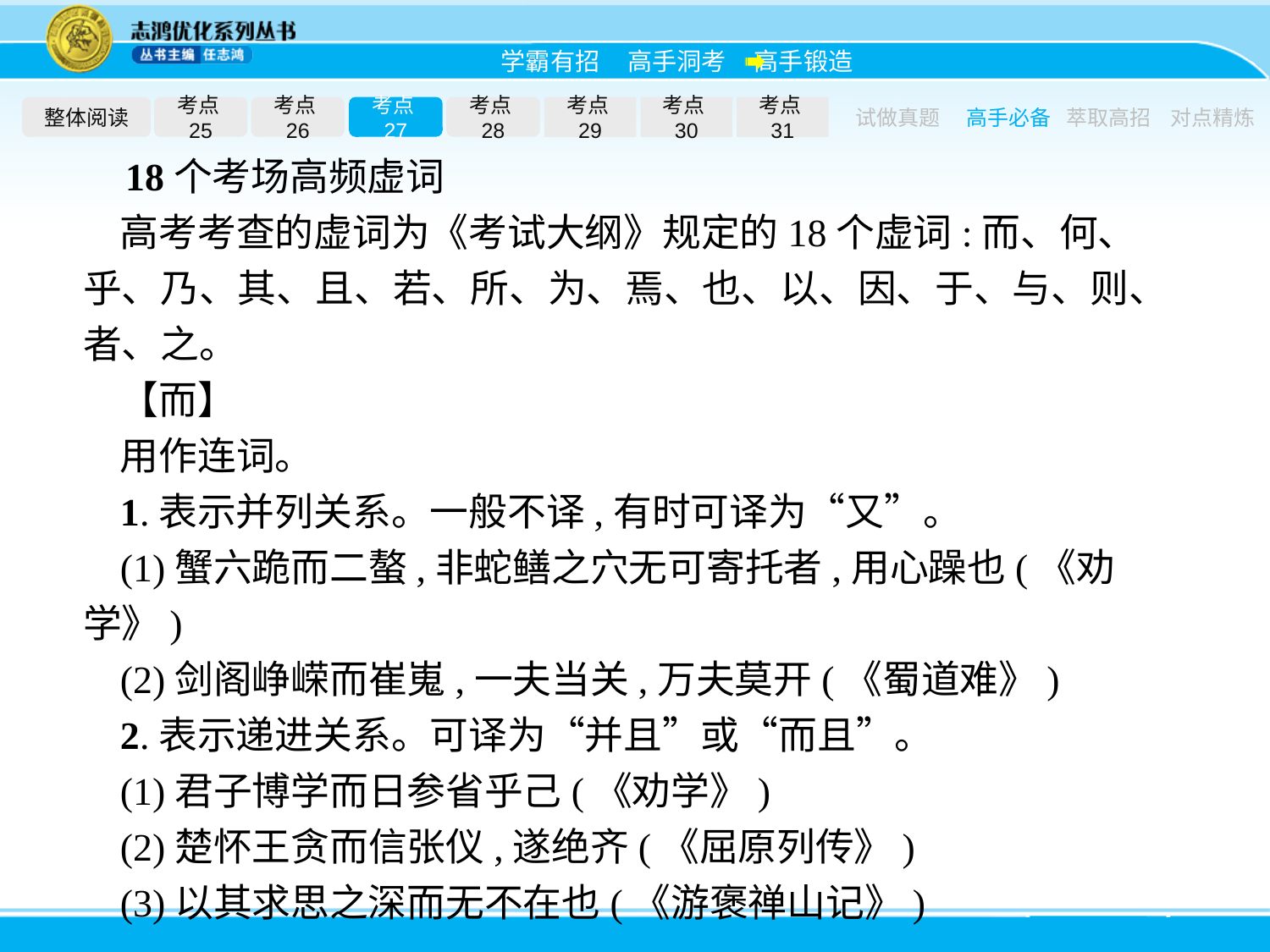

整体阅读
考点25
考点26
考点27
考点28
考点29
考点30
考点31
试做真题
高手必备
萃取高招
对点精炼
18个考场高频虚词
高考考查的虚词为《考试大纲》规定的18个虚词:而、何、乎、乃、其、且、若、所、为、焉、也、以、因、于、与、则、者、之。
【而】
用作连词。
1.表示并列关系。一般不译,有时可译为“又”。
(1)蟹六跪而二螯,非蛇鳝之穴无可寄托者,用心躁也(《劝学》)
(2)剑阁峥嵘而崔嵬,一夫当关,万夫莫开(《蜀道难》)
2.表示递进关系。可译为“并且”或“而且”。
(1)君子博学而日参省乎己(《劝学》)
(2)楚怀王贪而信张仪,遂绝齐(《屈原列传》)
(3)以其求思之深而无不在也(《游褒禅山记》)